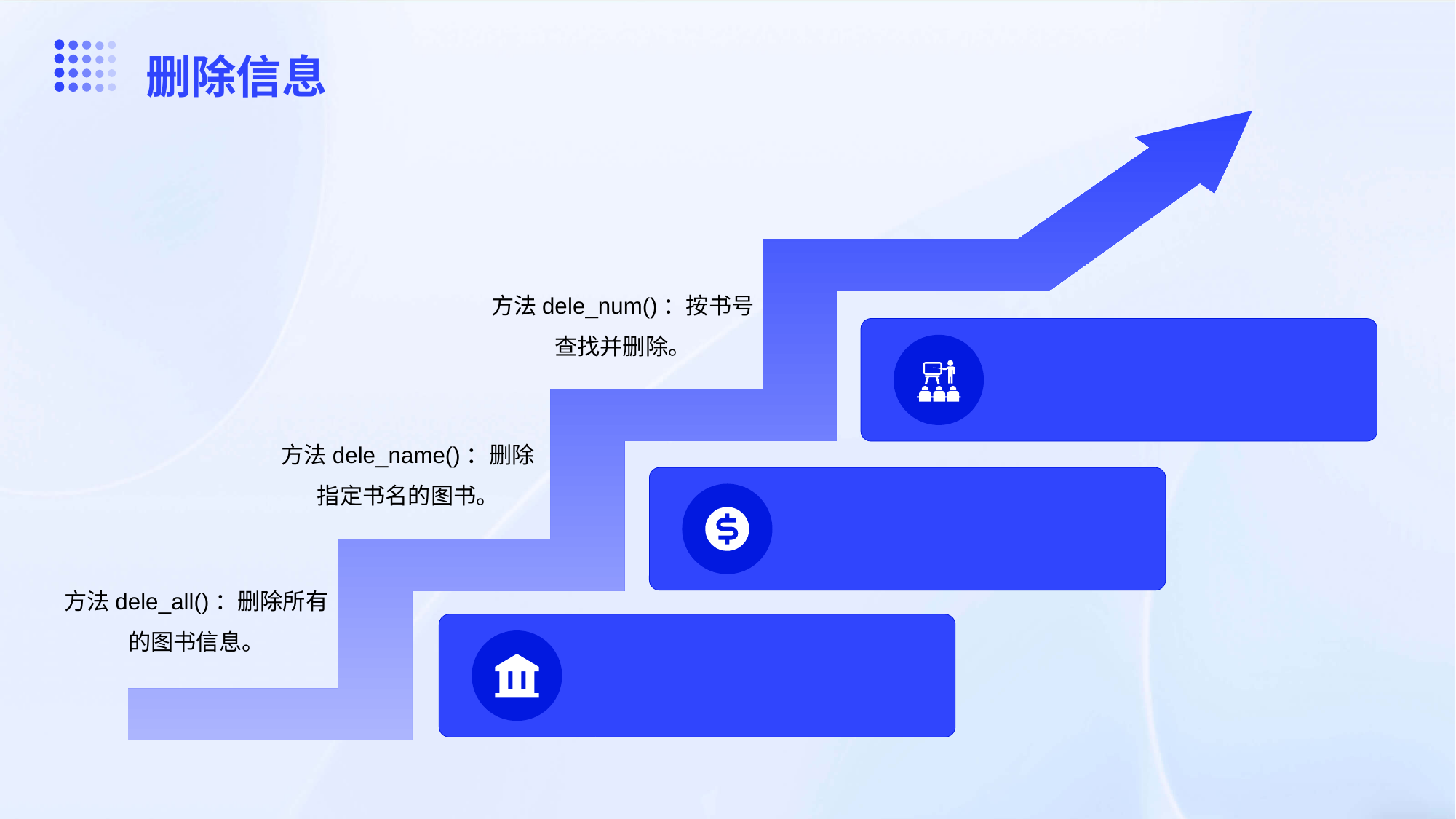

删除信息

方法dele_num()：按书号查找并删除。

03

方法dele_name()：删除指定书名的图书。

02

方法dele_all()：删除所有的图书信息。

01